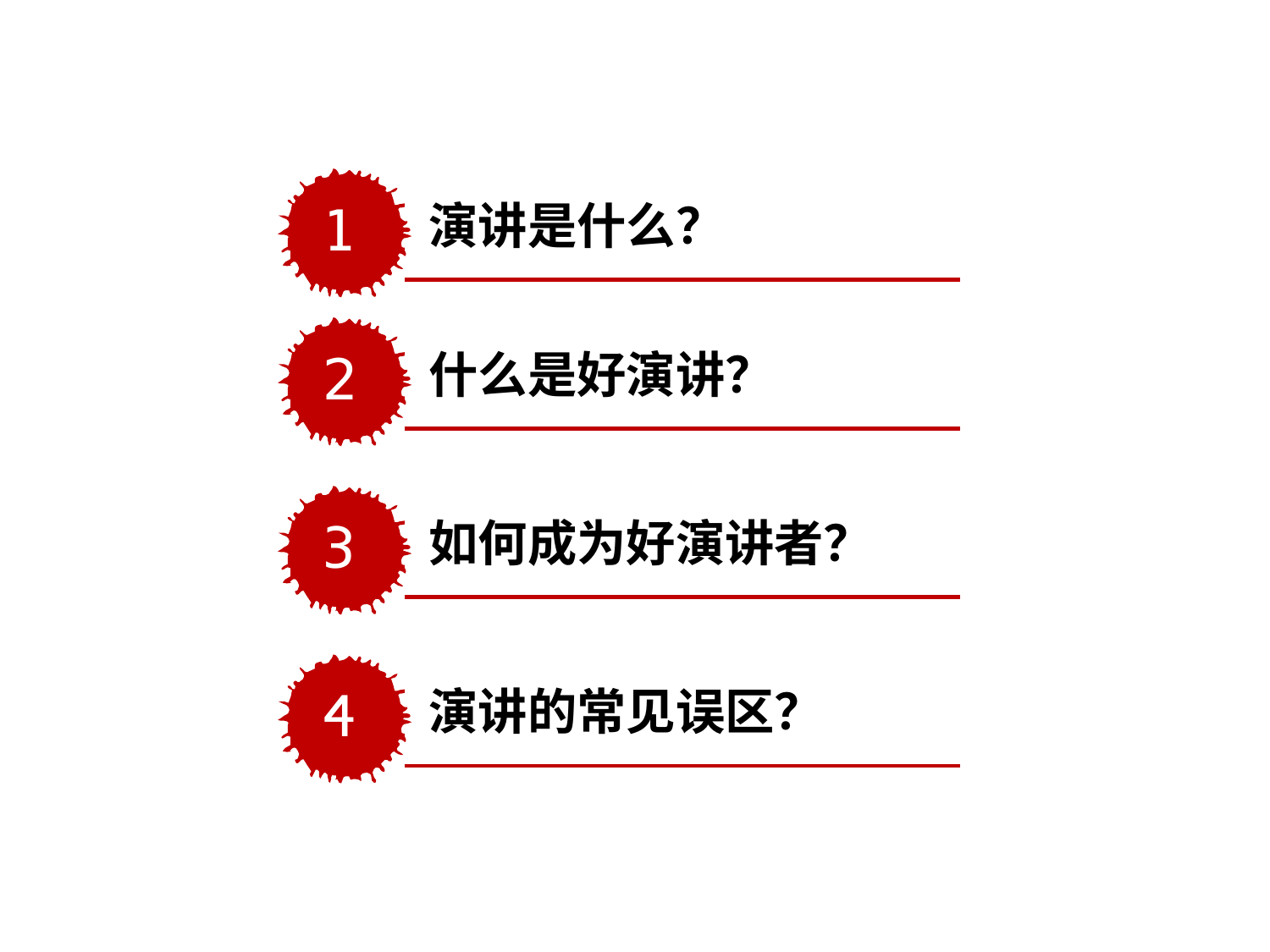

1
演讲是什么？

2
什么是好演讲？

3
如何成为好演讲者？

4
演讲的常见误区？